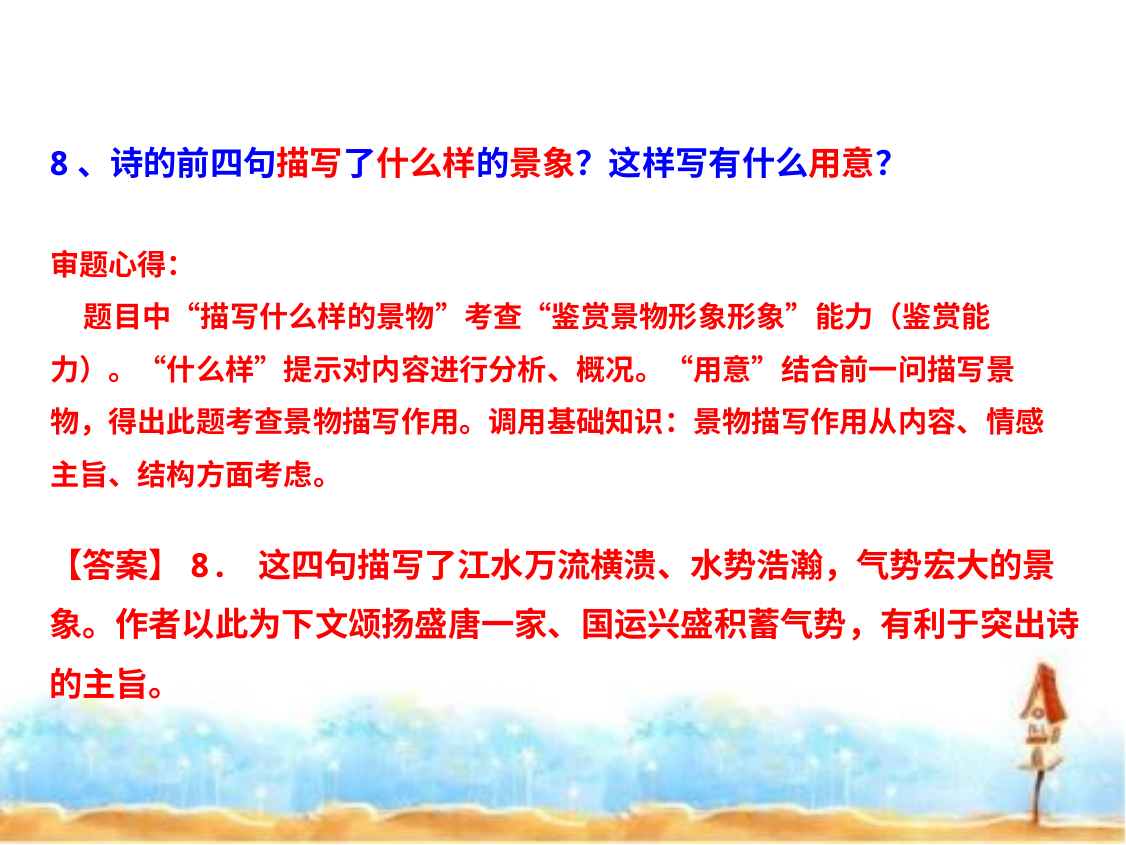

8、诗的前四句描写了什么样的景象？这样写有什么用意？
审题心得：
    题目中“描写什么样的景物”考查“鉴赏景物形象形象”能力（鉴赏能力）。“什么样”提示对内容进行分析、概况。“用意”结合前一问描写景物，得出此题考查景物描写作用。调用基础知识：景物描写作用从内容、情感主旨、结构方面考虑。
【答案】8. 这四句描写了江水万流横溃、水势浩瀚，气势宏大的景象。作者以此为下文颂扬盛唐一家、国运兴盛积蓄气势，有利于突出诗的主旨。